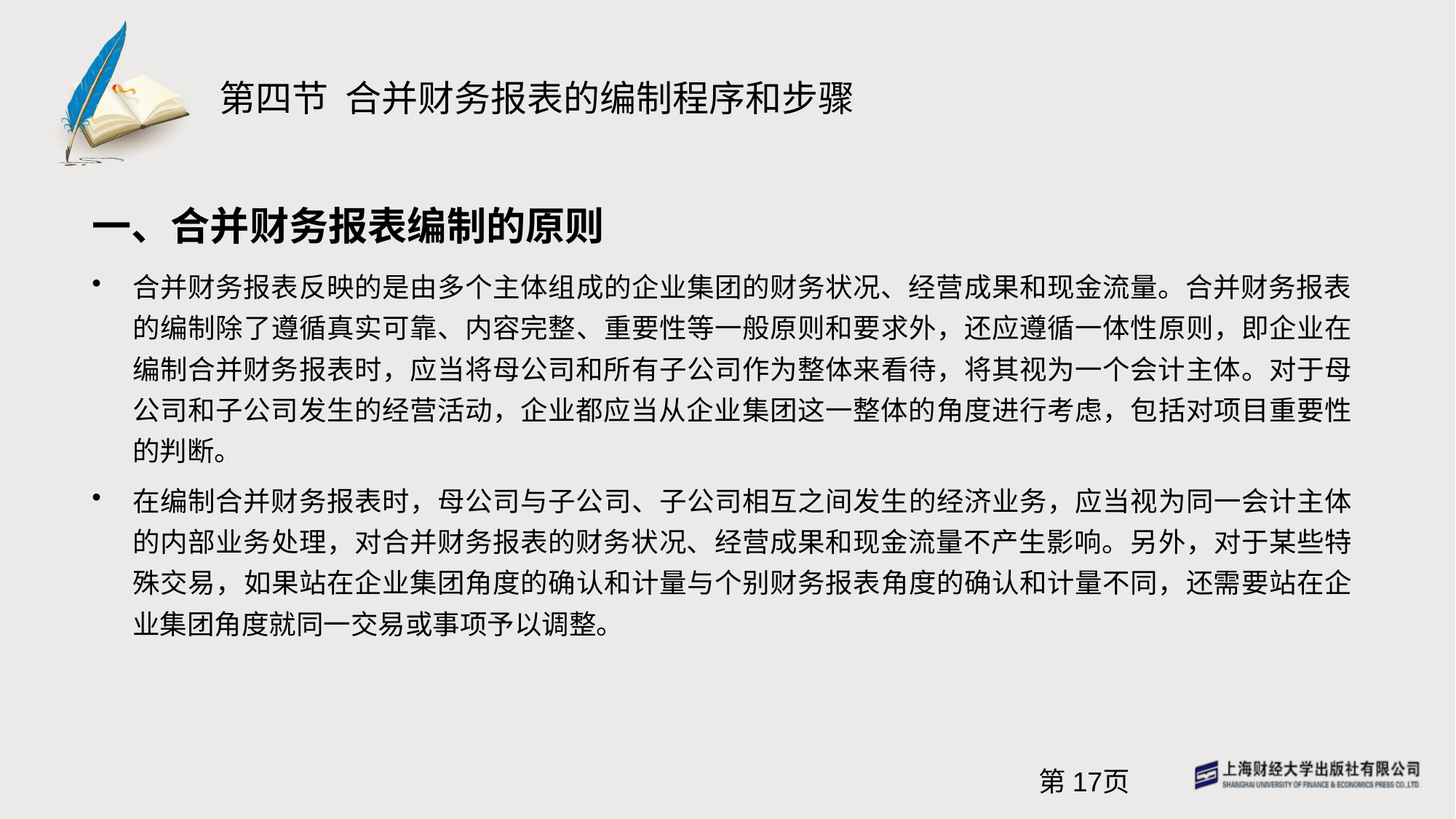

# 第四节  合并财务报表的编制程序和步骤
一、合并财务报表编制的原则
合并财务报表反映的是由多个主体组成的企业集团的财务状况、经营成果和现金流量。合并财务报表的编制除了遵循真实可靠、内容完整、重要性等一般原则和要求外，还应遵循一体性原则，即企业在编制合并财务报表时，应当将母公司和所有子公司作为整体来看待，将其视为一个会计主体。对于母公司和子公司发生的经营活动，企业都应当从企业集团这一整体的角度进行考虑，包括对项目重要性的判断。
在编制合并财务报表时，母公司与子公司、子公司相互之间发生的经济业务，应当视为同一会计主体的内部业务处理，对合并财务报表的财务状况、经营成果和现金流量不产生影响。另外，对于某些特殊交易，如果站在企业集团角度的确认和计量与个别财务报表角度的确认和计量不同，还需要站在企业集团角度就同一交易或事项予以调整。

17